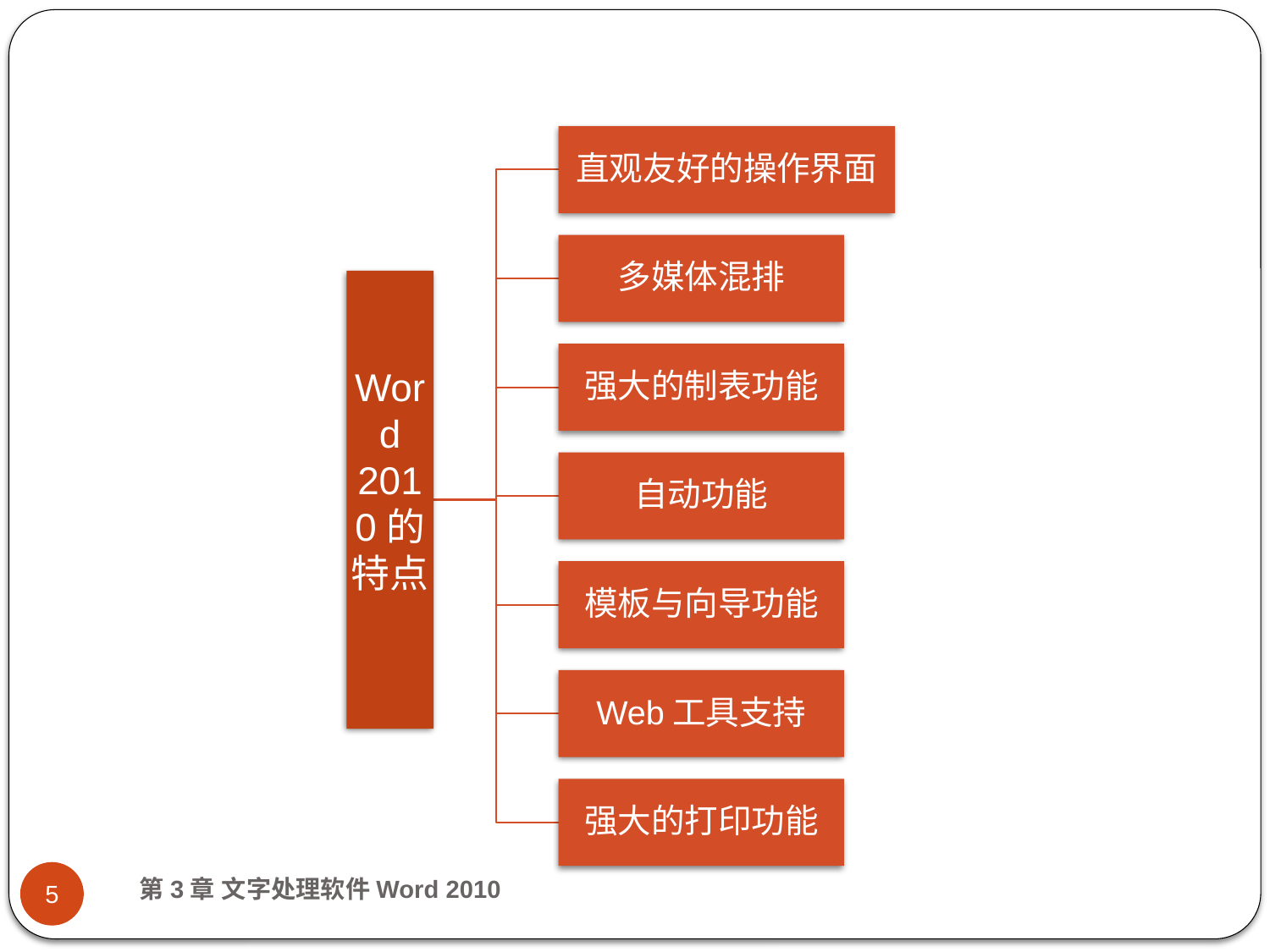

Word 2010的特点

直观友好的操作界面
多媒体混排
强大的制表功能
自动功能
模板与向导功能
Web工具支持
强大的打印功能
第3章 文字处理软件Word 2010
5